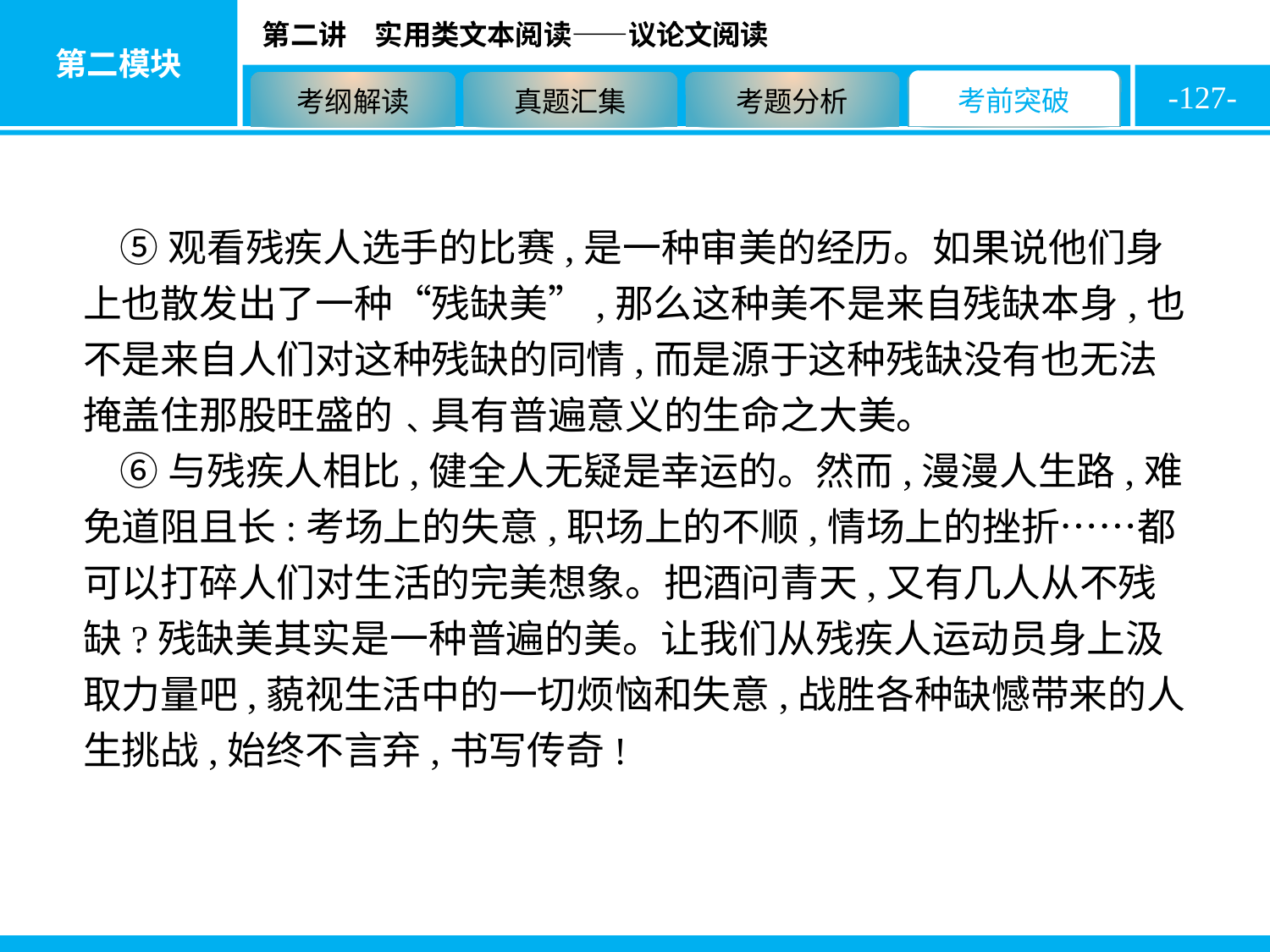

-127-
⑤观看残疾人选手的比赛,是一种审美的经历。如果说他们身上也散发出了一种“残缺美”,那么这种美不是来自残缺本身,也不是来自人们对这种残缺的同情,而是源于这种残缺没有也无法掩盖住那股旺盛的﹑具有普遍意义的生命之大美。
⑥与残疾人相比,健全人无疑是幸运的。然而,漫漫人生路,难免道阻且长:考场上的失意,职场上的不顺,情场上的挫折……都可以打碎人们对生活的完美想象。把酒问青天,又有几人从不残缺?残缺美其实是一种普遍的美。让我们从残疾人运动员身上汲取力量吧,藐视生活中的一切烦恼和失意,战胜各种缺憾带来的人生挑战,始终不言弃,书写传奇!